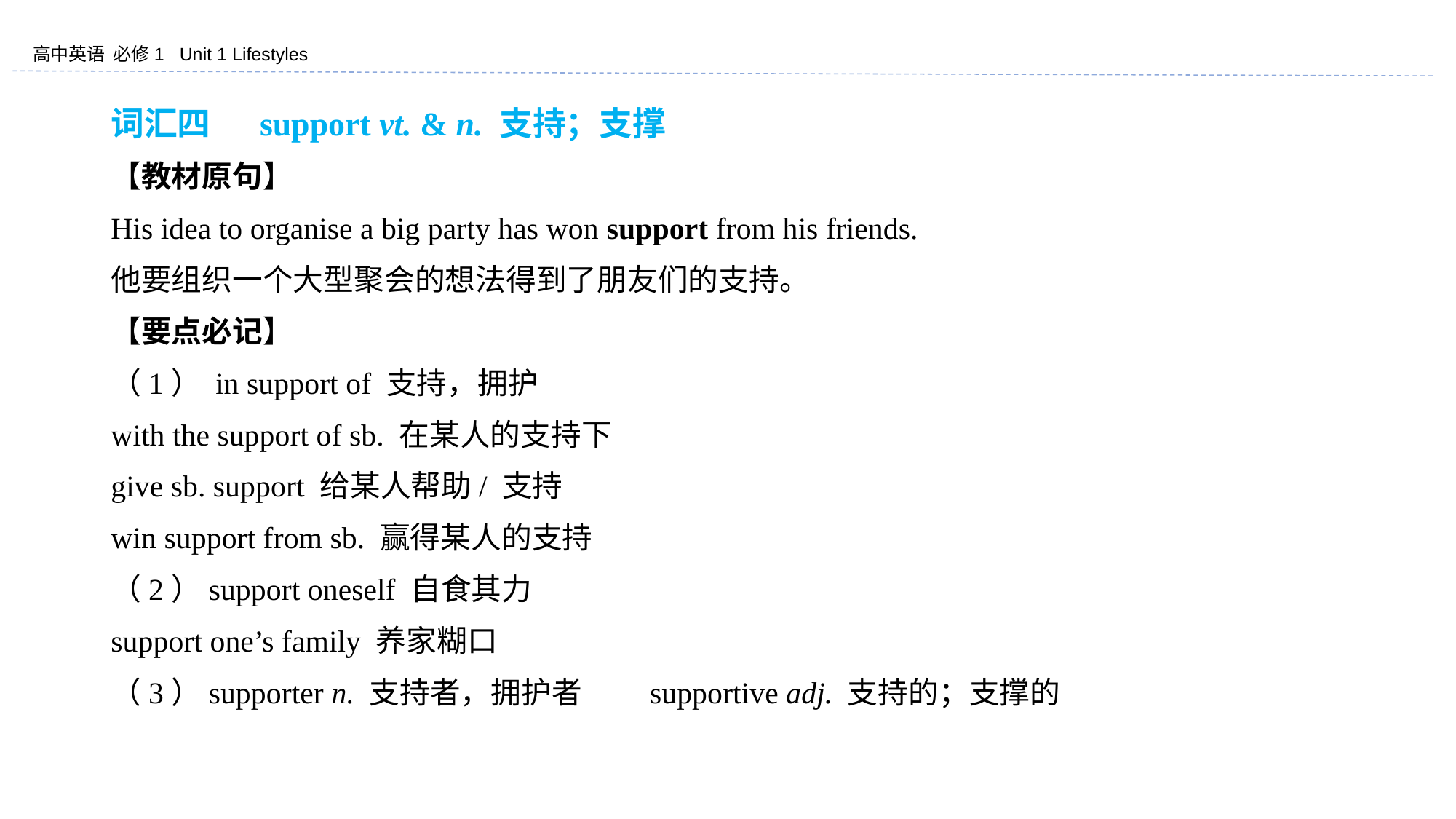

词汇四 　support vt. & n. 支持；支撑
【教材原句】
His idea to organise a big party has won support from his friends.
他要组织一个大型聚会的想法得到了朋友们的支持。
【要点必记】
（1） in support of 支持，拥护
with the support of sb. 在某人的支持下
give sb. support 给某人帮助/ 支持
win support from sb. 赢得某人的支持
（2）support oneself 自食其力
support one’s family 养家糊口
（3）supporter n. 支持者，拥护者         supportive adj. 支持的；支撑的